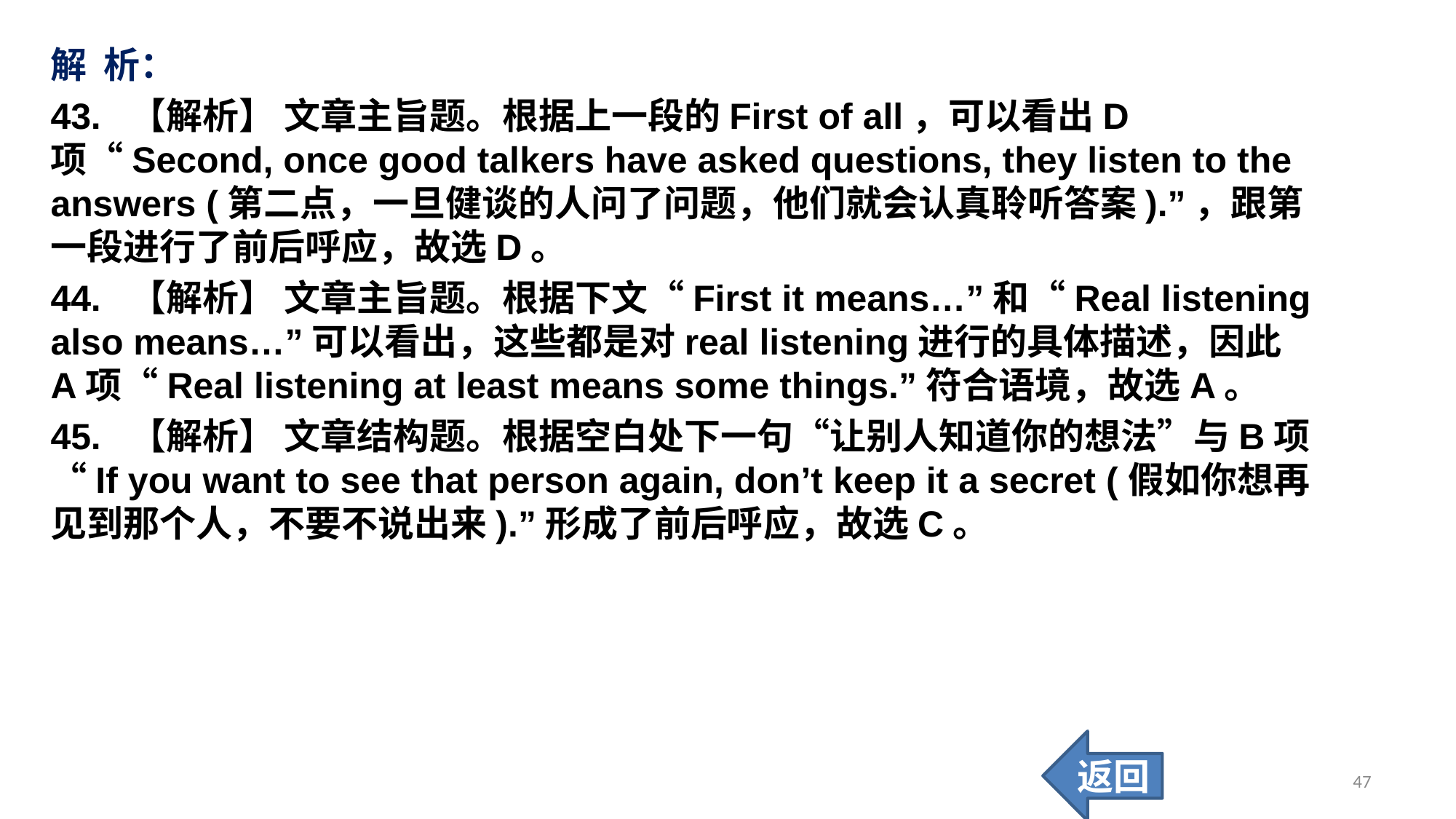

解  析：
43.  【解析】 文章主旨题。根据上一段的First of all，可以看出D项“Second, once good talkers have asked questions, they listen to the answers (第二点，一旦健谈的人问了问题，他们就会认真聆听答案).”，跟第一段进行了前后呼应，故选D。
44.  【解析】 文章主旨题。根据下文“First it means…”和“Real listening also means…”可以看出，这些都是对real listening进行的具体描述，因此A项“Real listening at least means some things.”符合语境，故选A。
45.  【解析】 文章结构题。根据空白处下一句“让别人知道你的想法”与B项“If you want to see that person again, don’t keep it a secret (假如你想再见到那个人，不要不说出来).”形成了前后呼应，故选C。
返回
47